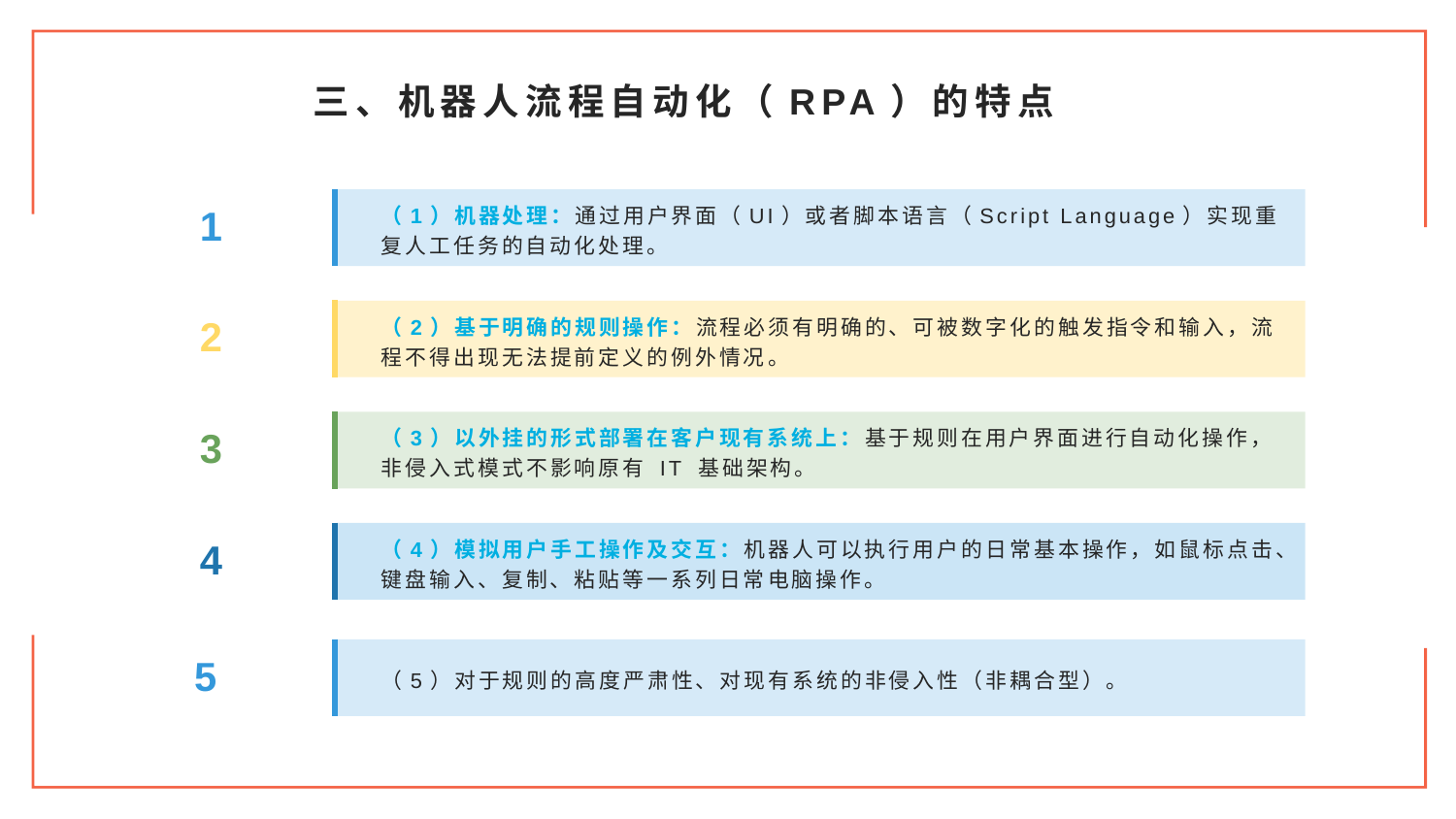

三、机器人流程自动化（RPA）的特点
（1）机器处理：通过用户界面（UI）或者脚本语言（Script Language）实现重复人工任务的自动化处理。

1
（2）基于明确的规则操作：流程必须有明确的、可被数字化的触发指令和输入，流
程不得出现无法提前定义的例外情况。

2
（3）以外挂的形式部署在客户现有系统上：基于规则在用户界面进行自动化操作，
非侵入式模式不影响原有 IT 基础架构。

3
（4）模拟用户手工操作及交互：机器人可以执行用户的日常基本操作，如鼠标点击、键盘输入、复制、粘贴等一系列日常电脑操作。

4
（5）对于规则的高度严肃性、对现有系统的非侵入性（非耦合型）。

5